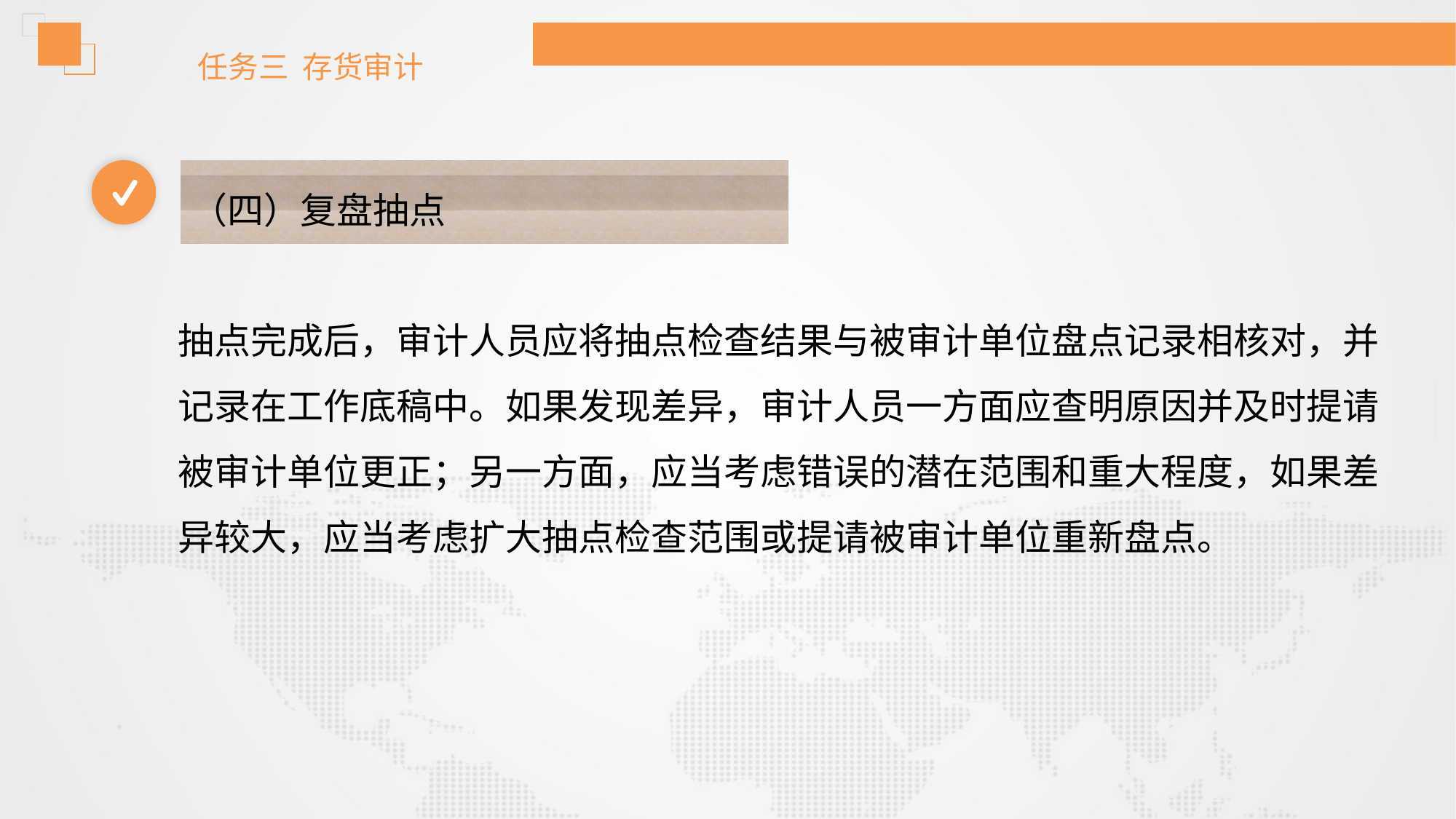

任务三  存货审计

（四）复盘抽点
抽点完成后，审计人员应将抽点检查结果与被审计单位盘点记录相核对，并记录在工作底稿中。如果发现差异，审计人员一方面应查明原因并及时提请被审计单位更正；另一方面，应当考虑错误的潜在范围和重大程度，如果差异较大，应当考虑扩大抽点检查范围或提请被审计单位重新盘点。